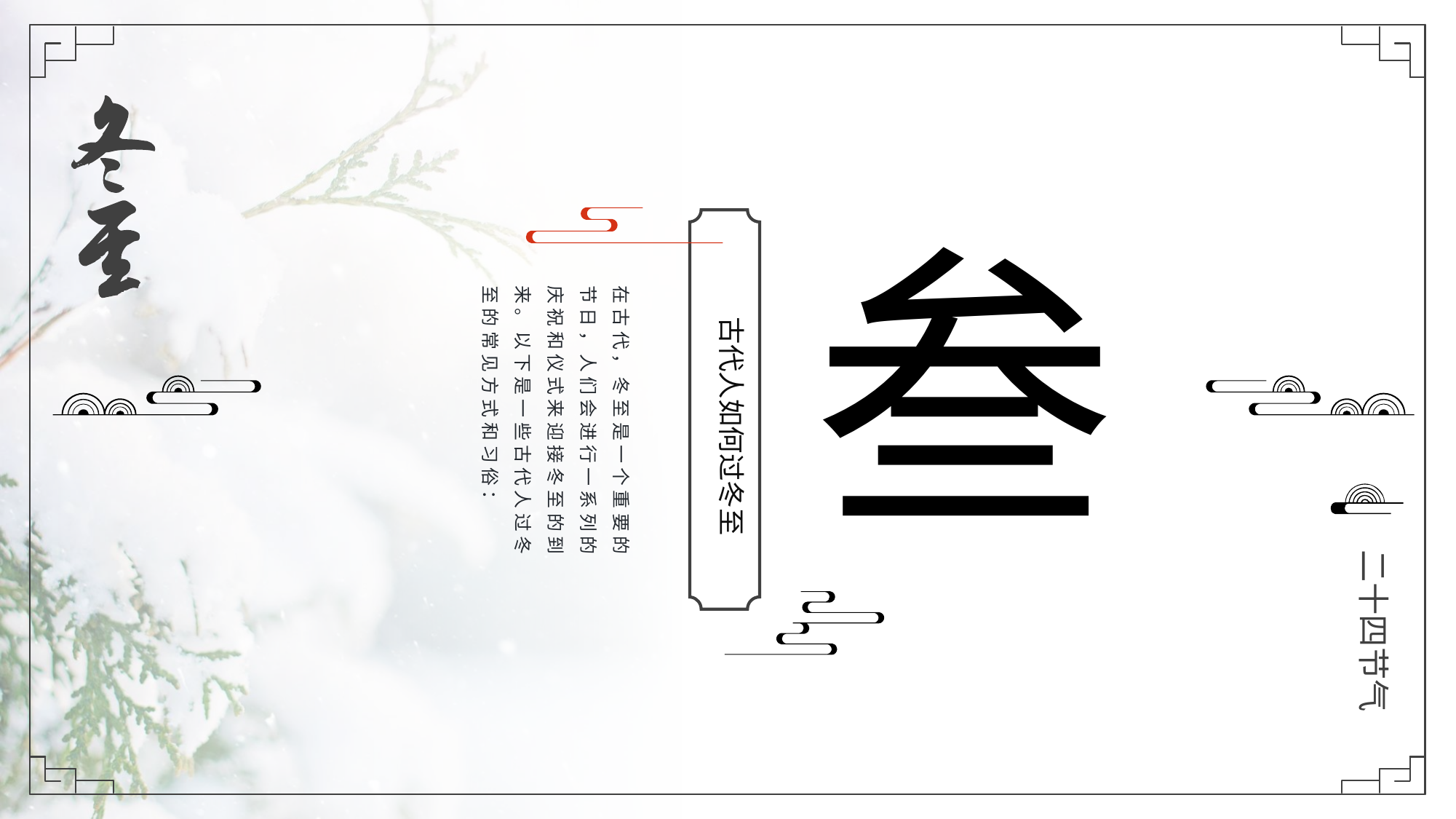

叁

在古代，冬至是一个重要的节日，人们会进行一系列的庆祝和仪式来迎接冬至的到来。以下是一些古代人过冬至的常见方式和习俗：
古代人如何过冬至

二十四节气